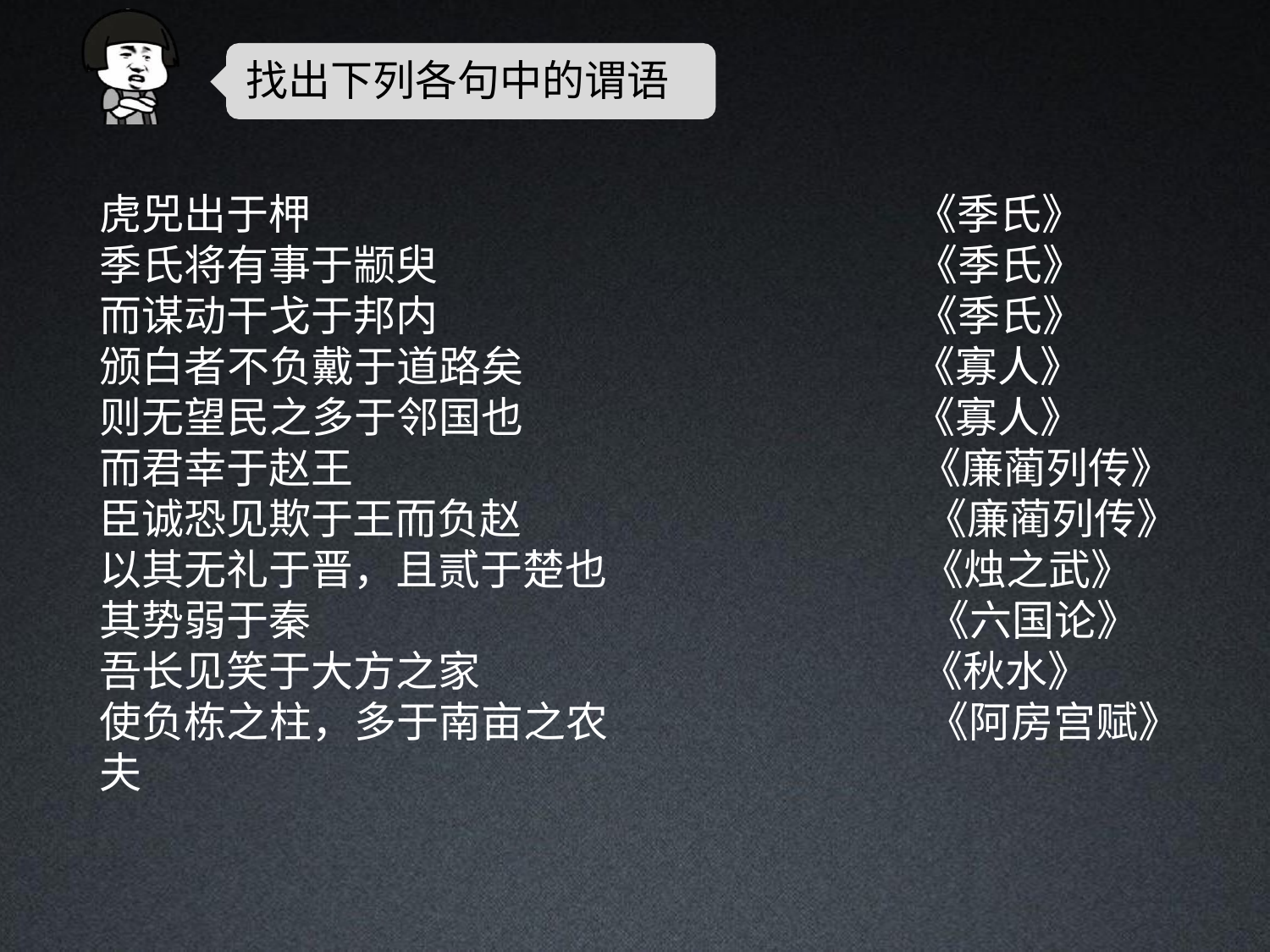

# 找出下列各句中的谓语

虎兕出于柙
季氏将有事于颛臾
而谋动干戈于邦内
颁白者不负戴于道路矣
则无望民之多于邻国也
而君幸于赵王
臣诚恐见欺于王而负赵
以其无礼于晋，且贰于楚也 其势弱于秦
吾长见笑于大方之家
使负栋之柱，多于南亩之农夫
《季氏》
《季氏》
《季氏》
《寡人》
《寡人》
《廉蔺列传》
《廉蔺列传》
《烛之武》
《六国论》
《秋水》
《阿房宫赋》